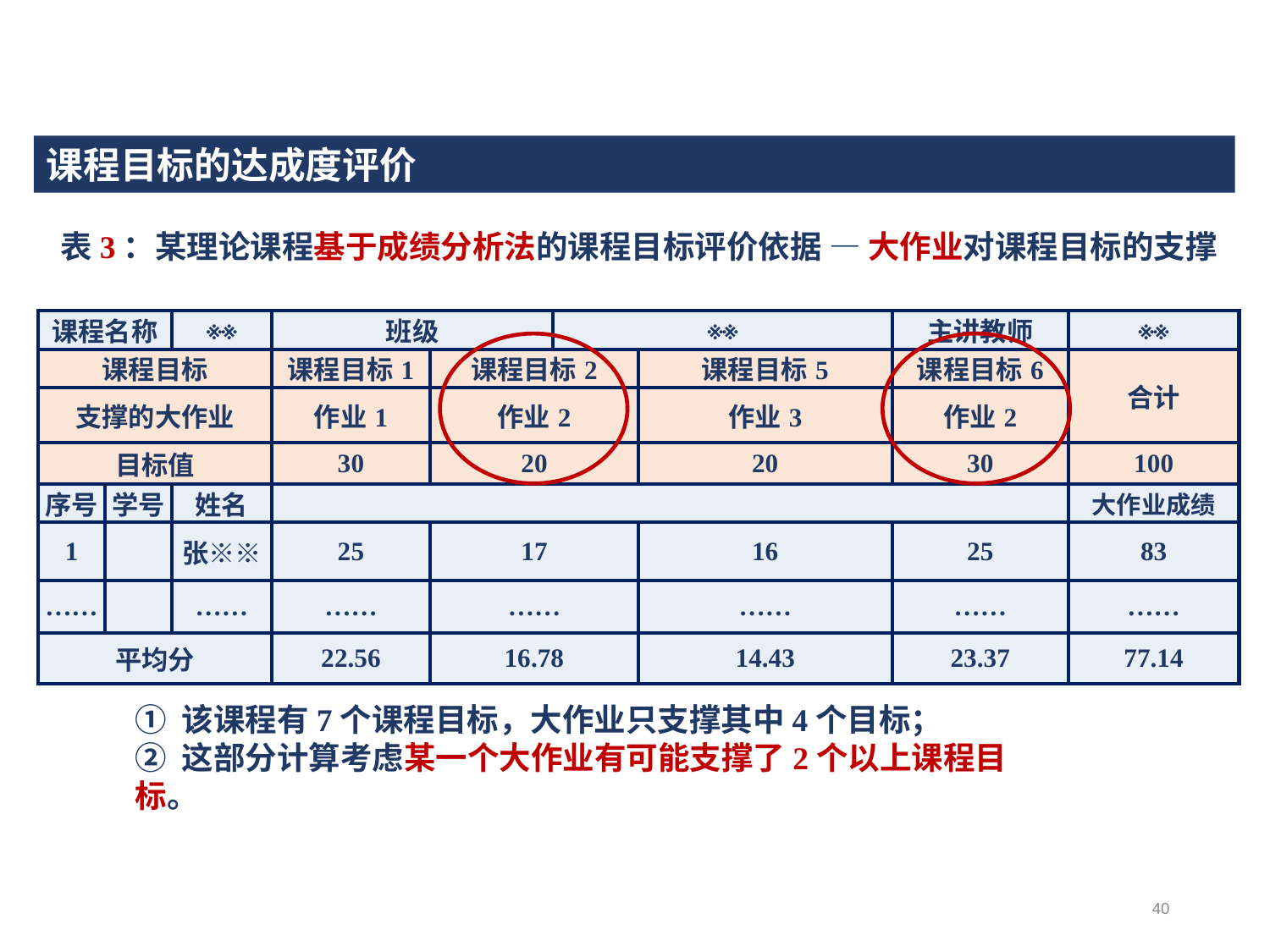

课程目标的达成度评价
表3：某理论课程基于成绩分析法的课程目标评价依据 — 大作业对课程目标的支撑
| 课程名称 |  | ※※ | 班级 |  | ※※ |  | 主讲教师 | ※※ |
| --- | --- | --- | --- | --- | --- | --- | --- | --- |
| 课程目标 |  |  | 课程目标1 | 课程目标2 |  | 课程目标5 | 课程目标6 | 合计 |
| 支撑的大作业 |  |  | 作业1 | 作业2 |  | 作业3 | 作业2 |  |
| 目标值 |  |  | 30 | 20 |  | 20 | 30 | 100 |
| 序号 | 学号 | 姓名 |  |  |  |  |  | 大作业成绩 |
| 1 |  | 张※※ | 25 | 17 |  | 16 | 25 | 83 |
| …… |  | …… | …… | …… |  | …… | …… | …… |
| 平均分 |  |  | 22.56 | 16.78 |  | 14.43 | 23.37 | 77.14 |

① 该课程有7个课程目标，大作业只支撑其中4个目标；
② 这部分计算考虑某一个大作业有可能支撑了2个以上课程目标。
40